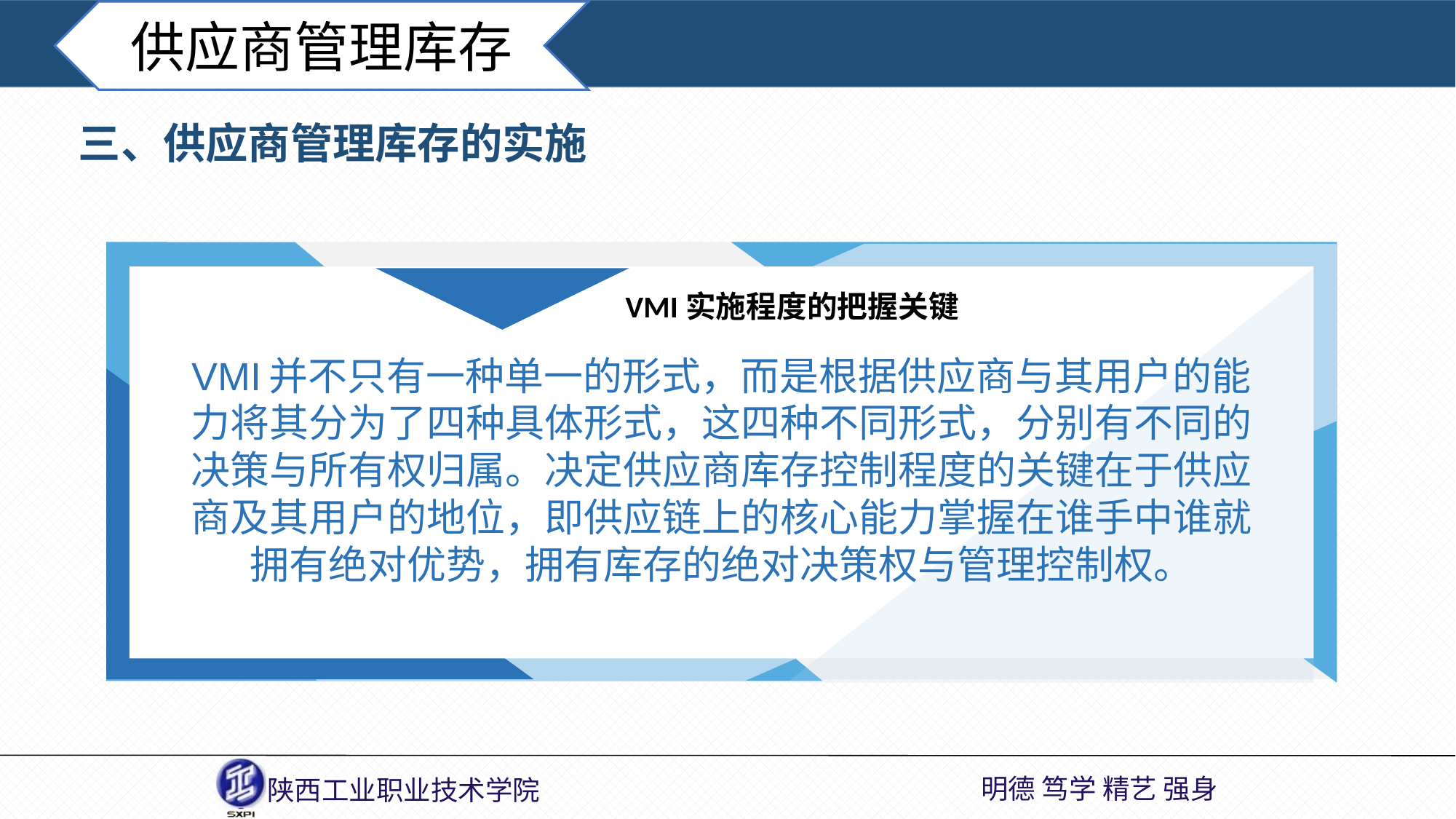

供应商管理库存
三、供应商管理库存的实施

VMI并不只有一种单一的形式，而是根据供应商与其用户的能力将其分为了四种具体形式，这四种不同形式，分别有不同的决策与所有权归属。决定供应商库存控制程度的关键在于供应商及其用户的地位，即供应链上的核心能力掌握在谁手中谁就拥有绝对优势，拥有库存的绝对决策权与管理控制权。

VMI实施程度的把握关键